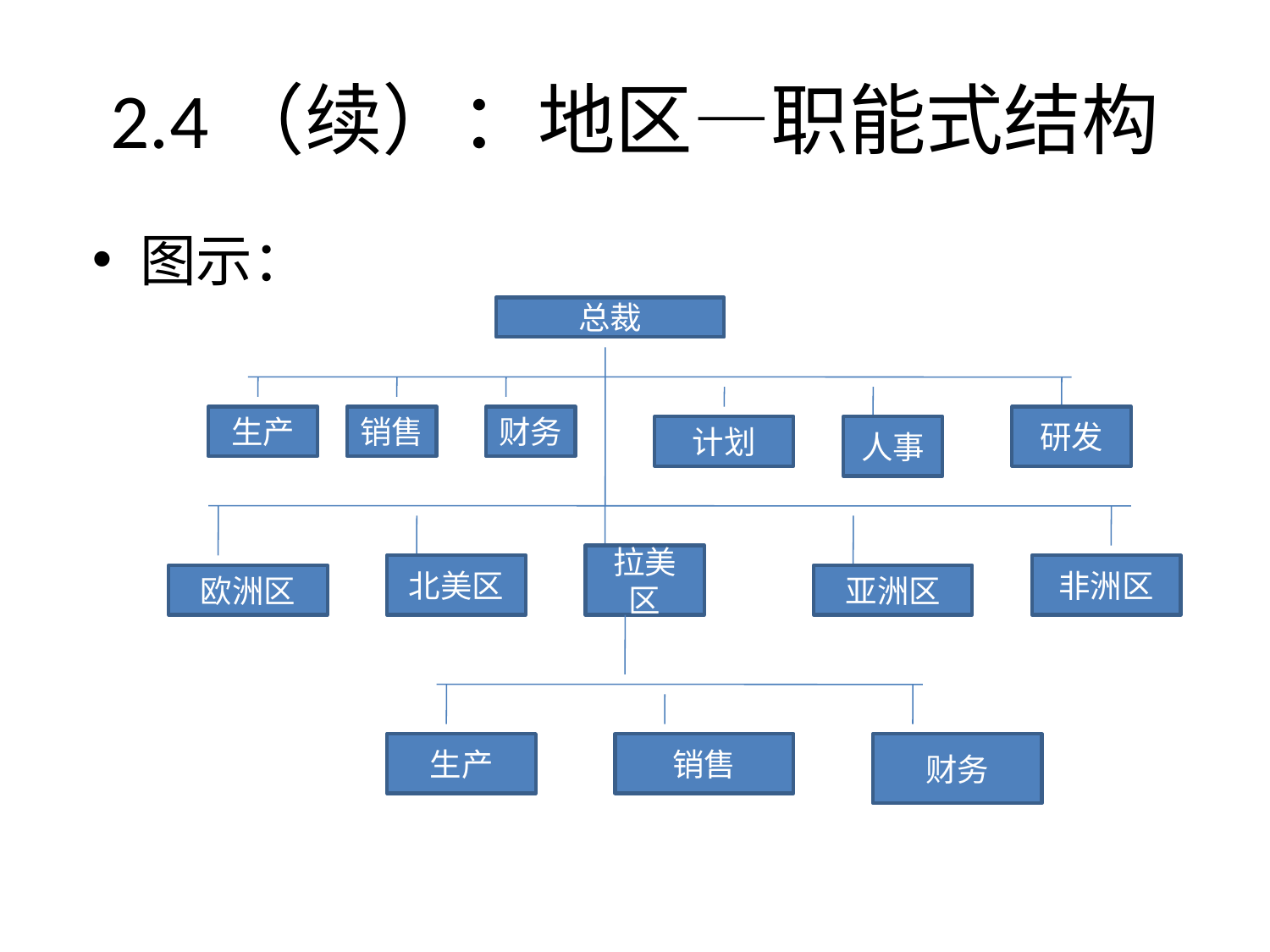

# 2.4（续）：地区—职能式结构
图示：

总裁
生产
销售
财务
研发
计划
人事
拉美区
北美区
非洲区
欧洲区
亚洲区
生产
销售
财务